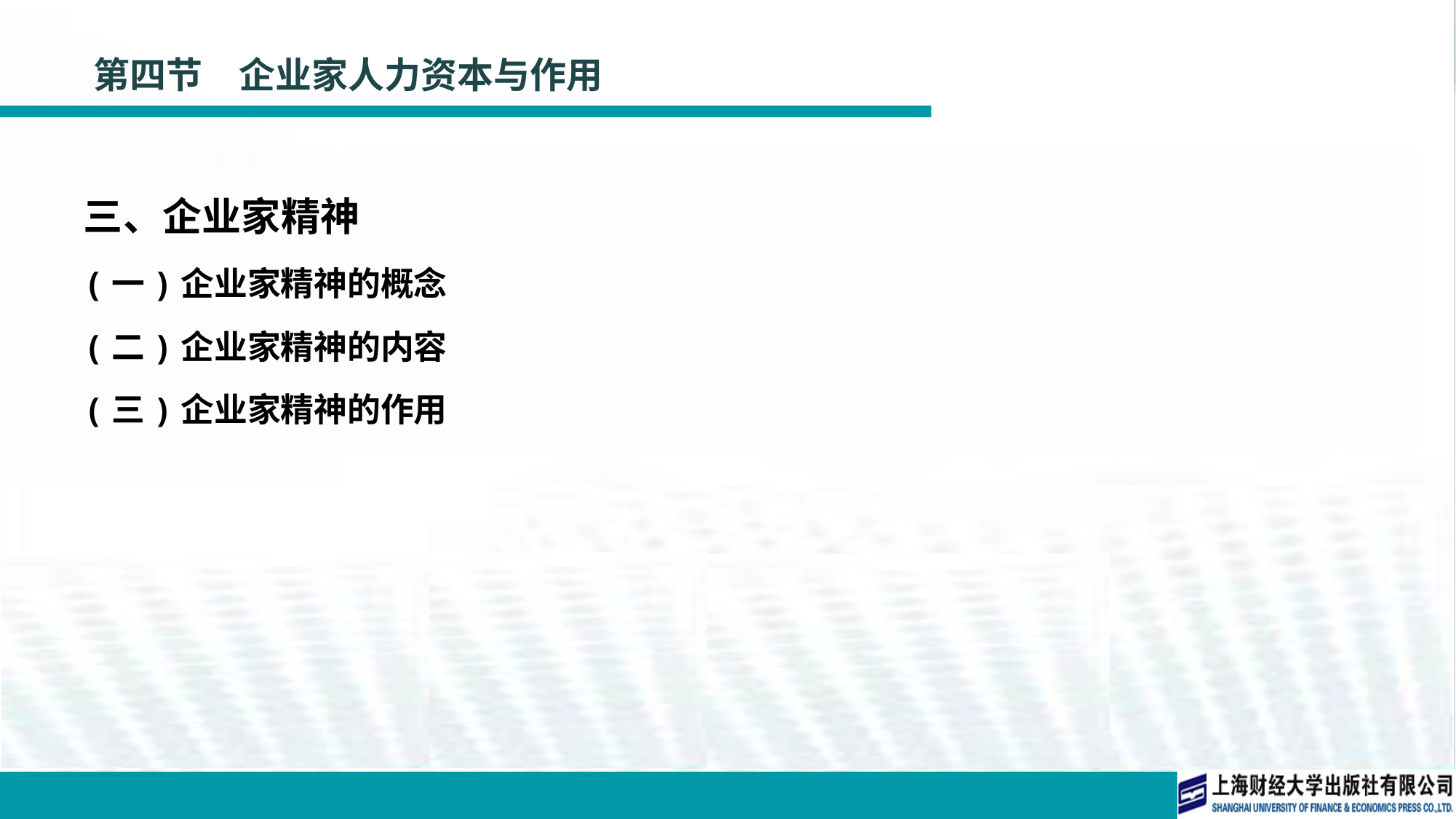

# 第四节　企业家人力资本与作用
三、企业家精神
(一)企业家精神的概念
(二)企业家精神的内容
(三)企业家精神的作用